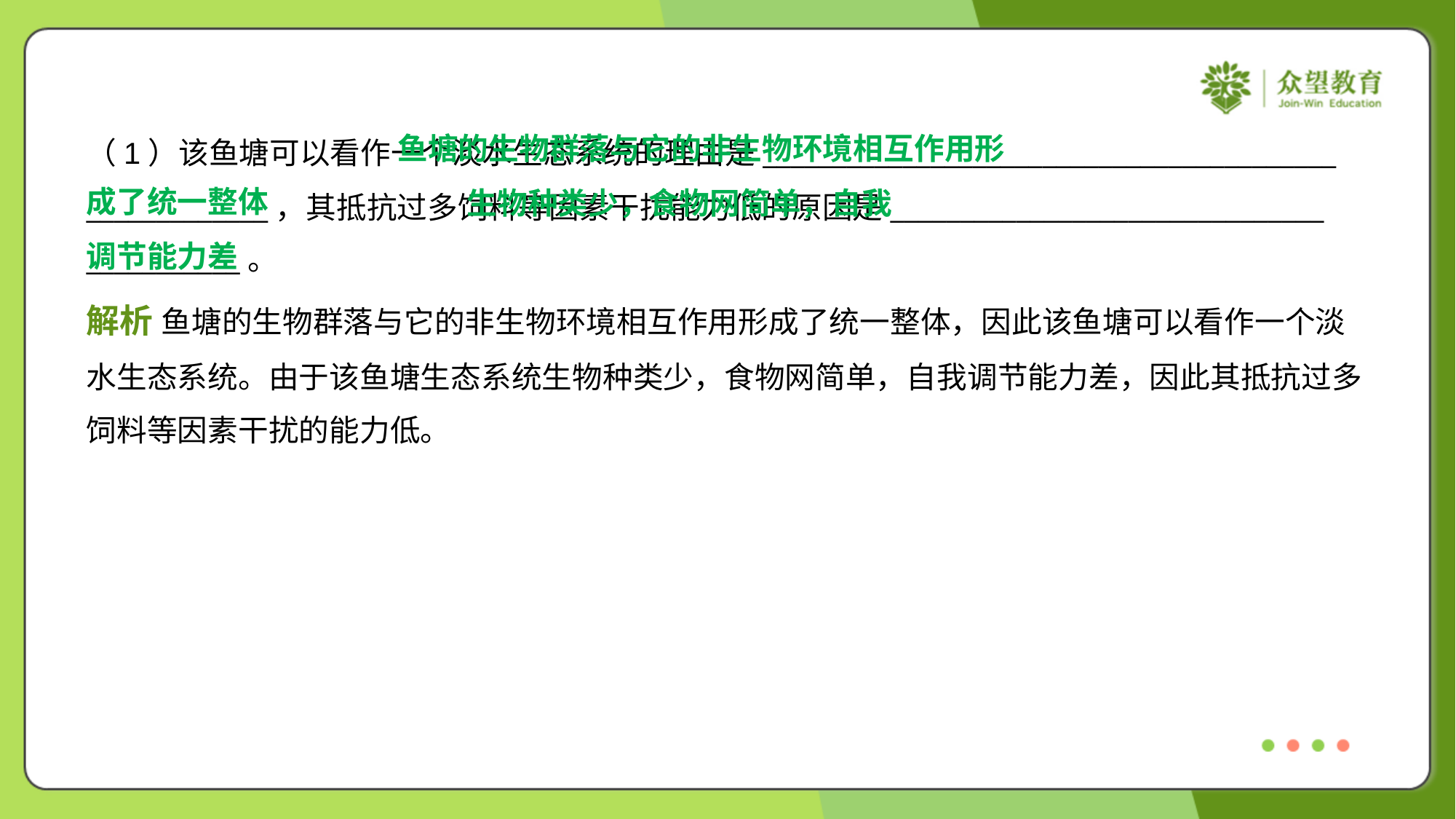

鱼塘的生物群落与它的非生物环境相互作用形
成了统一整体
（1）该鱼塘可以看作一个淡水生态系统的理由是_________________________________________
_____________，其抵抗过多饲料等因素干扰能力低的原因是_______________________________
___________。
                                                      生物种类少，食物网简单，自我
调节能力差
解析 鱼塘的生物群落与它的非生物环境相互作用形成了统一整体，因此该鱼塘可以看作一个淡
水生态系统。由于该鱼塘生态系统生物种类少，食物网简单，自我调节能力差，因此其抵抗过多
饲料等因素干扰的能力低。